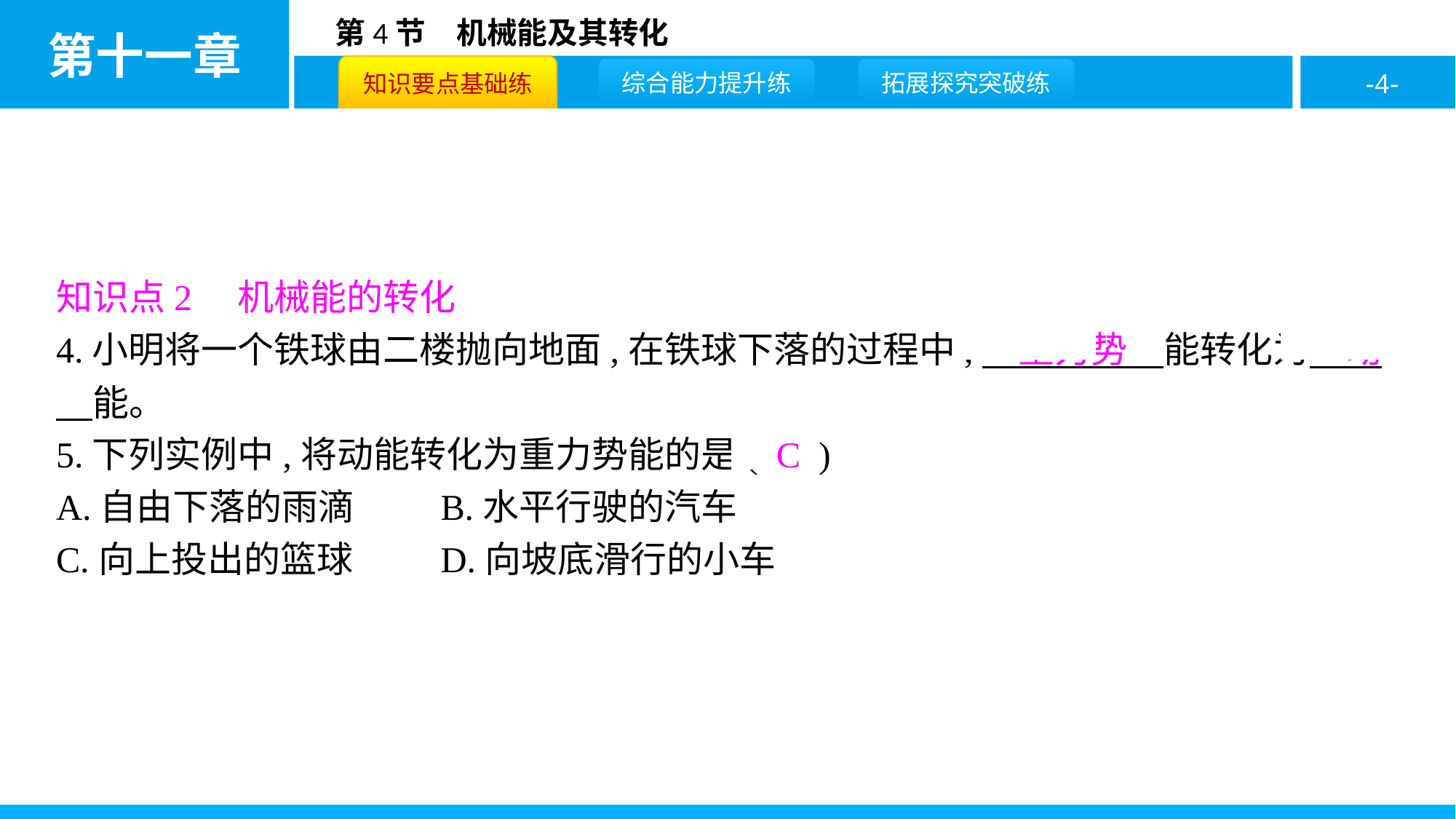

知识点2　机械能的转化
4.小明将一个铁球由二楼抛向地面,在铁球下落的过程中,　重力势　能转化为　动　能。
5.下列实例中,将动能转化为重力势能的是(  C  )
A.自由下落的雨滴		B.水平行驶的汽车
C.向上投出的篮球		D.向坡底滑行的小车